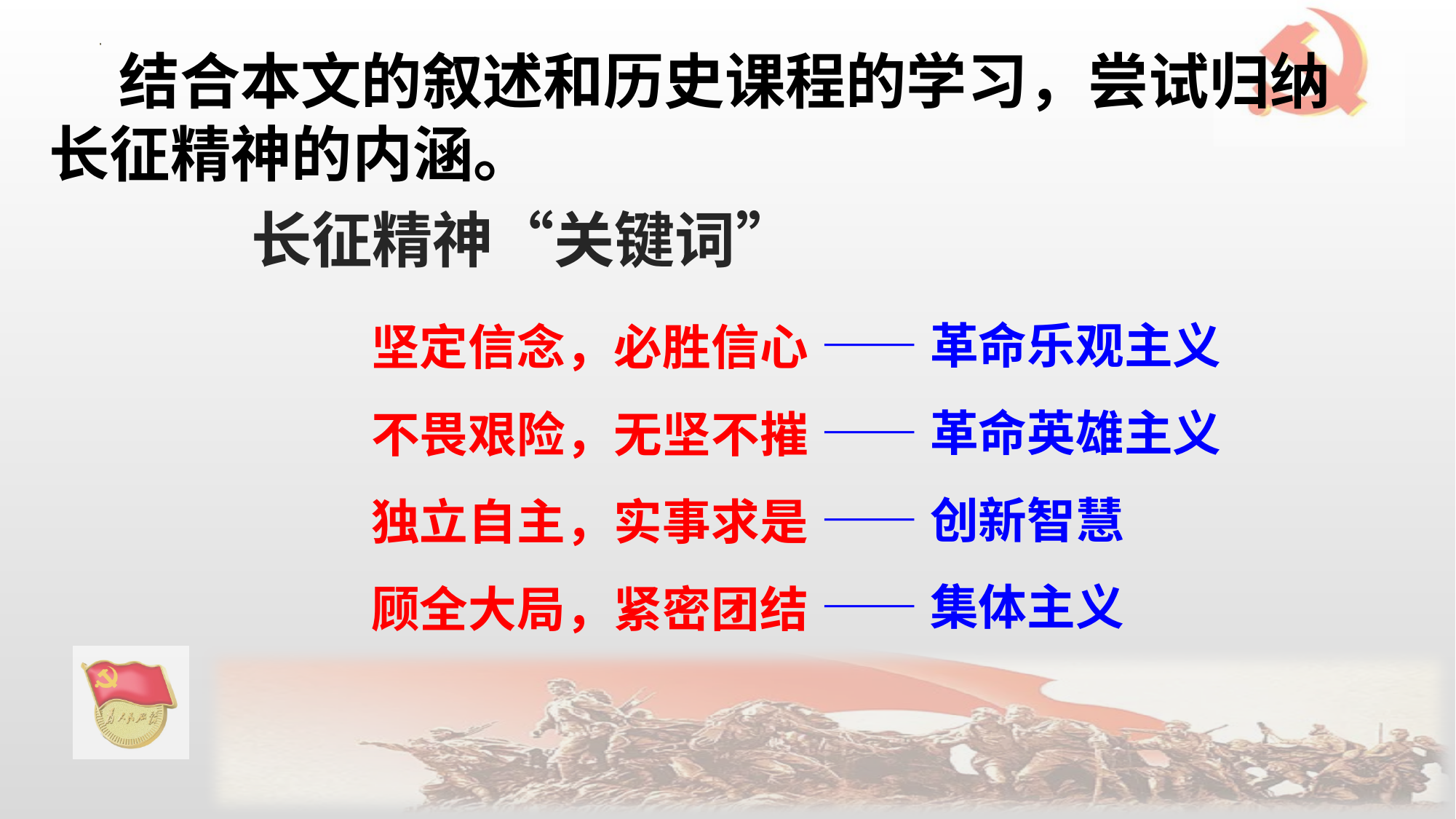

结合本文的叙述和历史课程的学习，尝试归纳长征精神的内涵。
长征精神“关键词”
——革命乐观主义
——革命英雄主义
——创新智慧
——集体主义
坚定信念，必胜信心
不畏艰险，无坚不摧
独立自主，实事求是
顾全大局，紧密团结